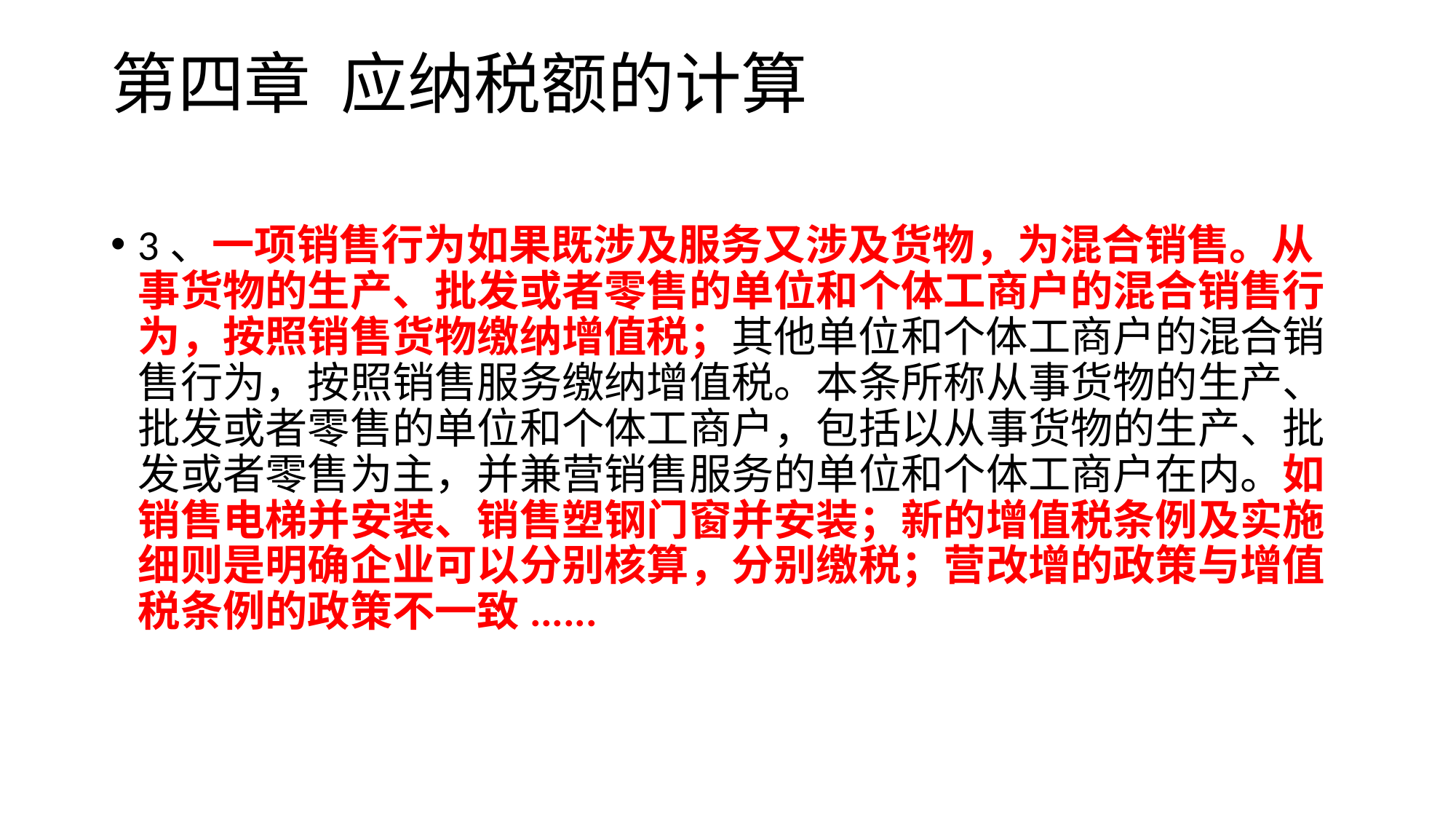

# 第四章  应纳税额的计算

3、一项销售行为如果既涉及服务又涉及货物，为混合销售。从事货物的生产、批发或者零售的单位和个体工商户的混合销售行为，按照销售货物缴纳增值税；其他单位和个体工商户的混合销售行为，按照销售服务缴纳增值税。本条所称从事货物的生产、批发或者零售的单位和个体工商户，包括以从事货物的生产、批发或者零售为主，并兼营销售服务的单位和个体工商户在内。如销售电梯并安装、销售塑钢门窗并安装；新的增值税条例及实施细则是明确企业可以分别核算，分别缴税；营改增的政策与增值税条例的政策不一致......